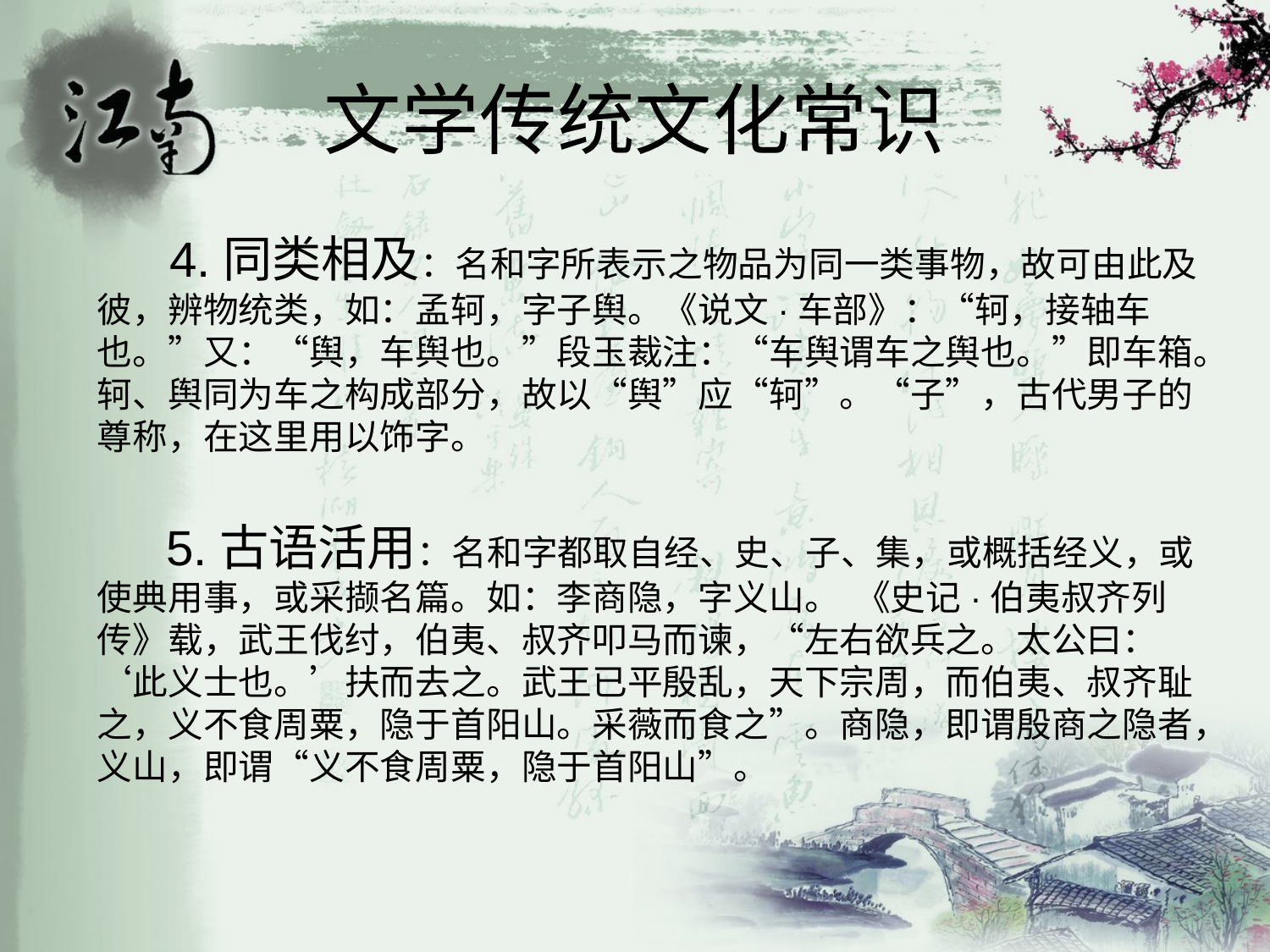

# 文学传统文化常识
       4.同类相及：名和字所表示之物品为同一类事物，故可由此及彼，辨物统类，如：孟轲，字子舆。《说文·车部》：“轲，接轴车也。”又：“舆，车舆也。”段玉裁注：“车舆谓车之舆也。”即车箱。轲、舆同为车之构成部分，故以“舆”应“轲”。“子”，古代男子的尊称，在这里用以饰字。

     5.古语活用：名和字都取自经、史、子、集，或概括经义，或使典用事，或采撷名篇。如：李商隐，字义山。  《史记·伯夷叔齐列传》载，武王伐纣，伯夷、叔齐叩马而谏，“左右欲兵之。太公曰：‘此义士也。’扶而去之。武王已平殷乱，天下宗周，而伯夷、叔齐耻之，义不食周粟，隐于首阳山。采薇而食之”。商隐，即谓殷商之隐者，义山，即谓“义不食周粟，隐于首阳山”。